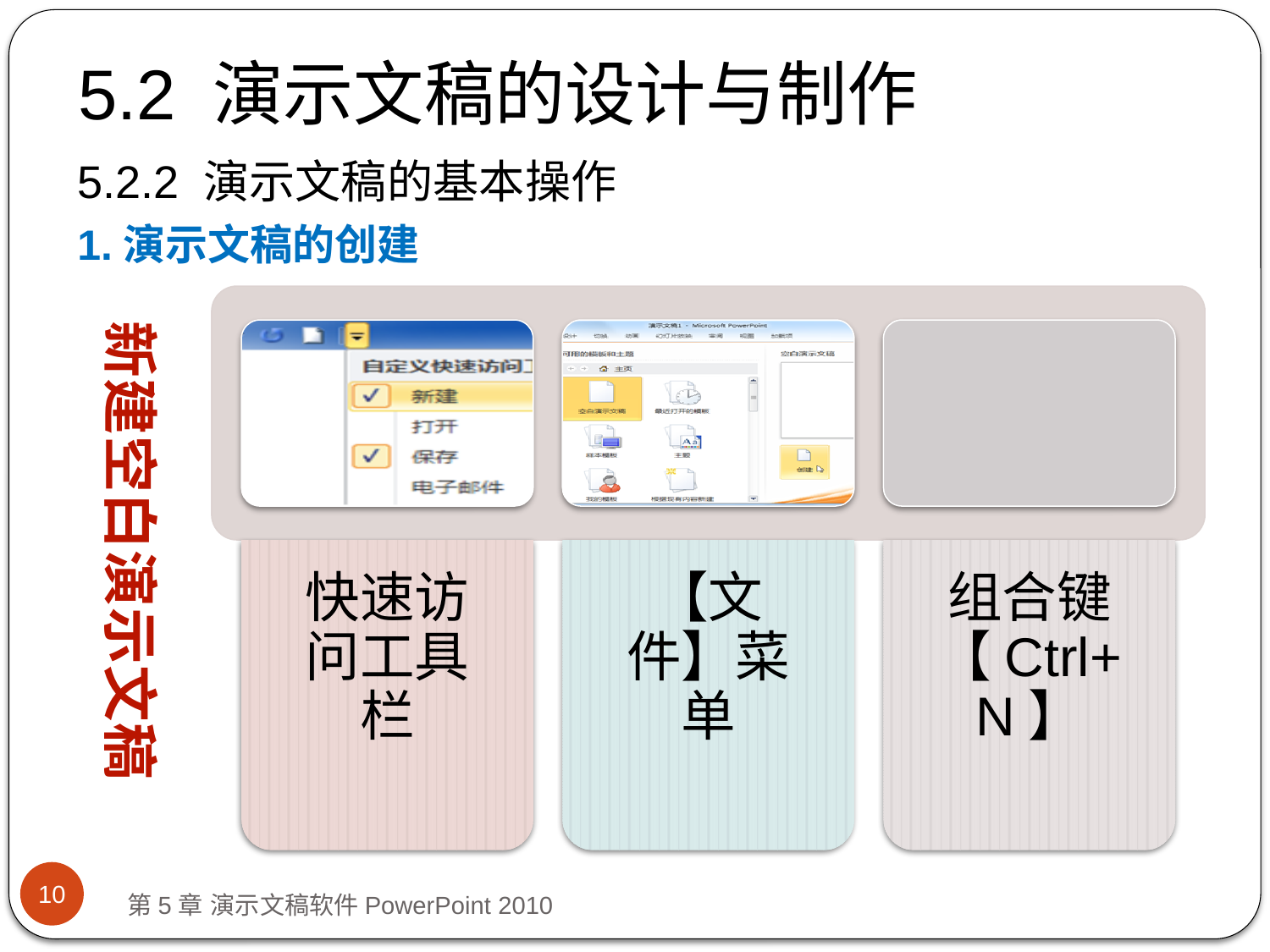

# 5.2 演示文稿的设计与制作
5.2.2 演示文稿的基本操作
1.演示文稿的创建

快速访问工具栏
【文件】菜单
组合键【Ctrl+N】
新建空白演示文稿
10
第5章 演示文稿软件PowerPoint 2010